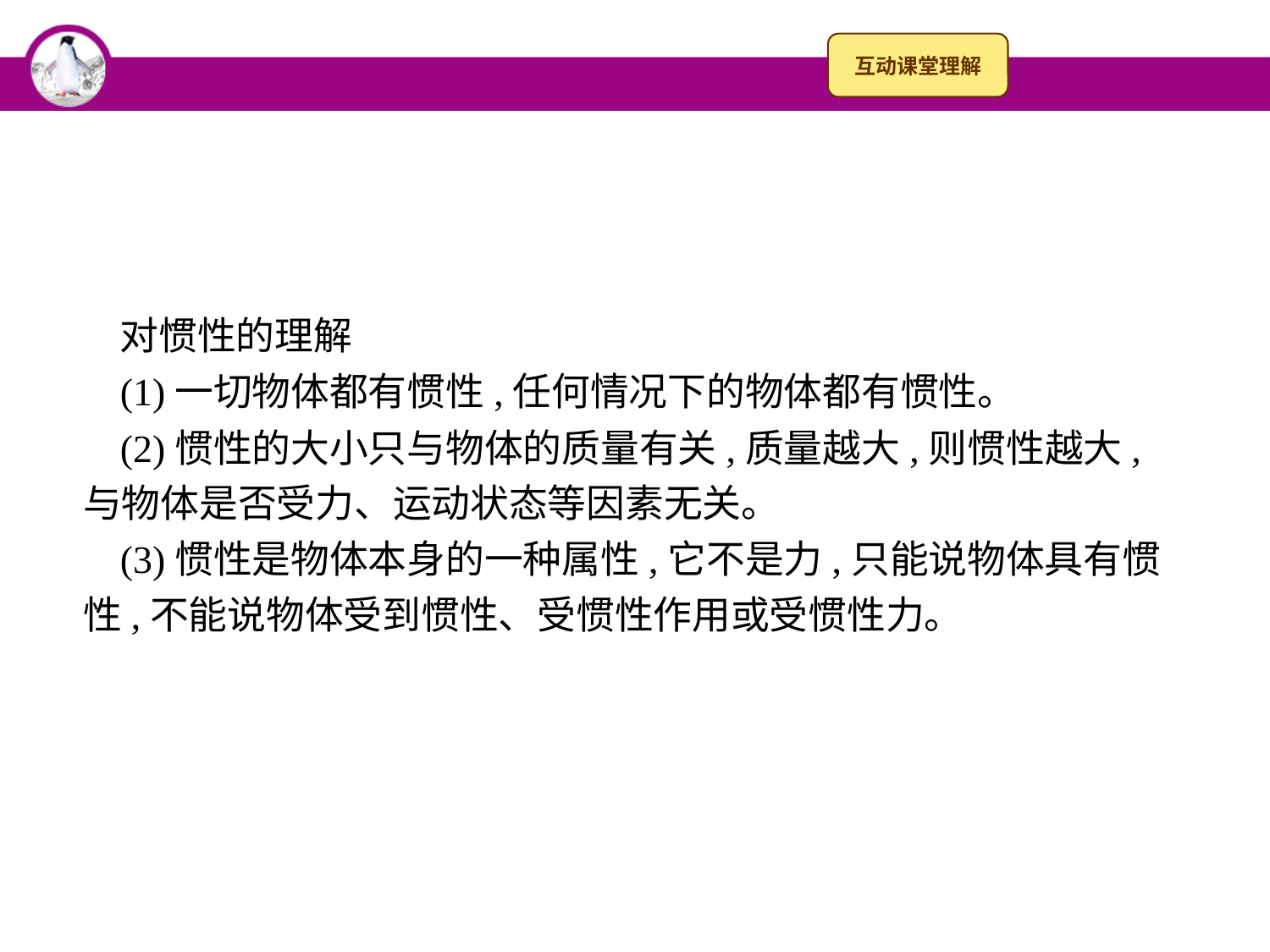

对惯性的理解
(1)一切物体都有惯性,任何情况下的物体都有惯性。
(2)惯性的大小只与物体的质量有关,质量越大,则惯性越大,与物体是否受力、运动状态等因素无关。
(3)惯性是物体本身的一种属性,它不是力,只能说物体具有惯性,不能说物体受到惯性、受惯性作用或受惯性力。